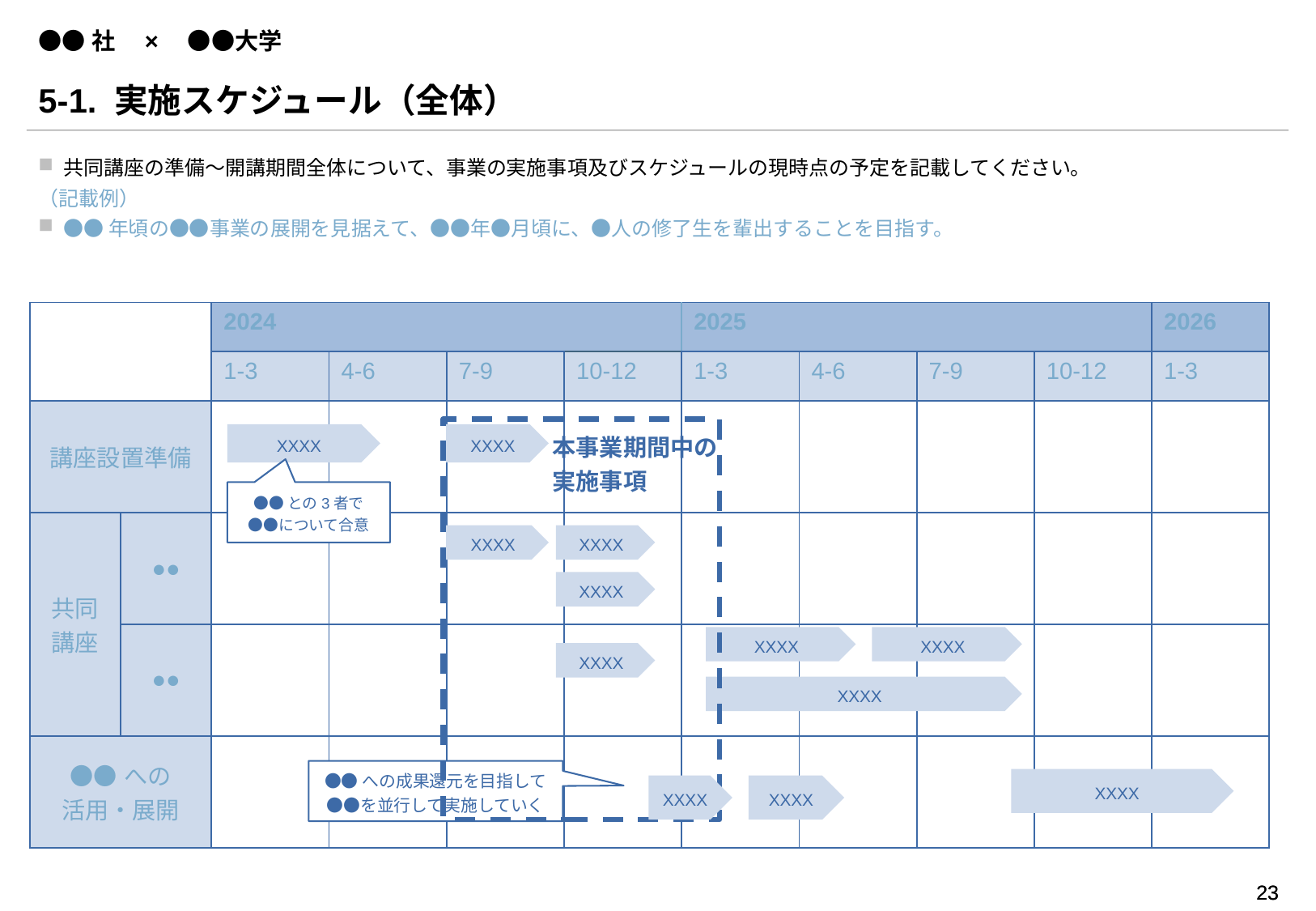

# ●●社　×　●●大学
5-1. 実施スケジュール（全体）
共同講座の準備～開講期間全体について、事業の実施事項及びスケジュールの現時点の予定を記載してください。
（記載例）
●●年頃の●●事業の展開を見据えて、●●年●月頃に、●人の修了生を輩出することを目指す。
|  |  | 2024 | 2023 | 2023 |  | 2025 |  |  |  | 2026 |
| --- | --- | --- | --- | --- | --- | --- | --- | --- | --- | --- |
|  |  | 1-3 | 4-6 | 7-9 | 10-12 | 1-3 | 4-6 | 7-9 | 10-12 | 1-3 |
| 講座設置準備 |  |  |  |  |  |  |  |  |  |  |
| 共同講座 | ●● |  |  |  |  |  |  |  |  |  |
|  | ●● |  |  |  |  |  |  |  |  |  |
| ●●への 活用・展開 |  |  |  |  |  |  |  |  |  |  |

XXXX
XXXX
XXXX
XXXX
XXXX
XXXX
XXXX
本事業期間中の
実施事項
●●との3者で
●●について合意
XXXX
XXXX
XXXX
●●への成果還元を目指して
●●を並行して実施していく
XXXX
XXXX